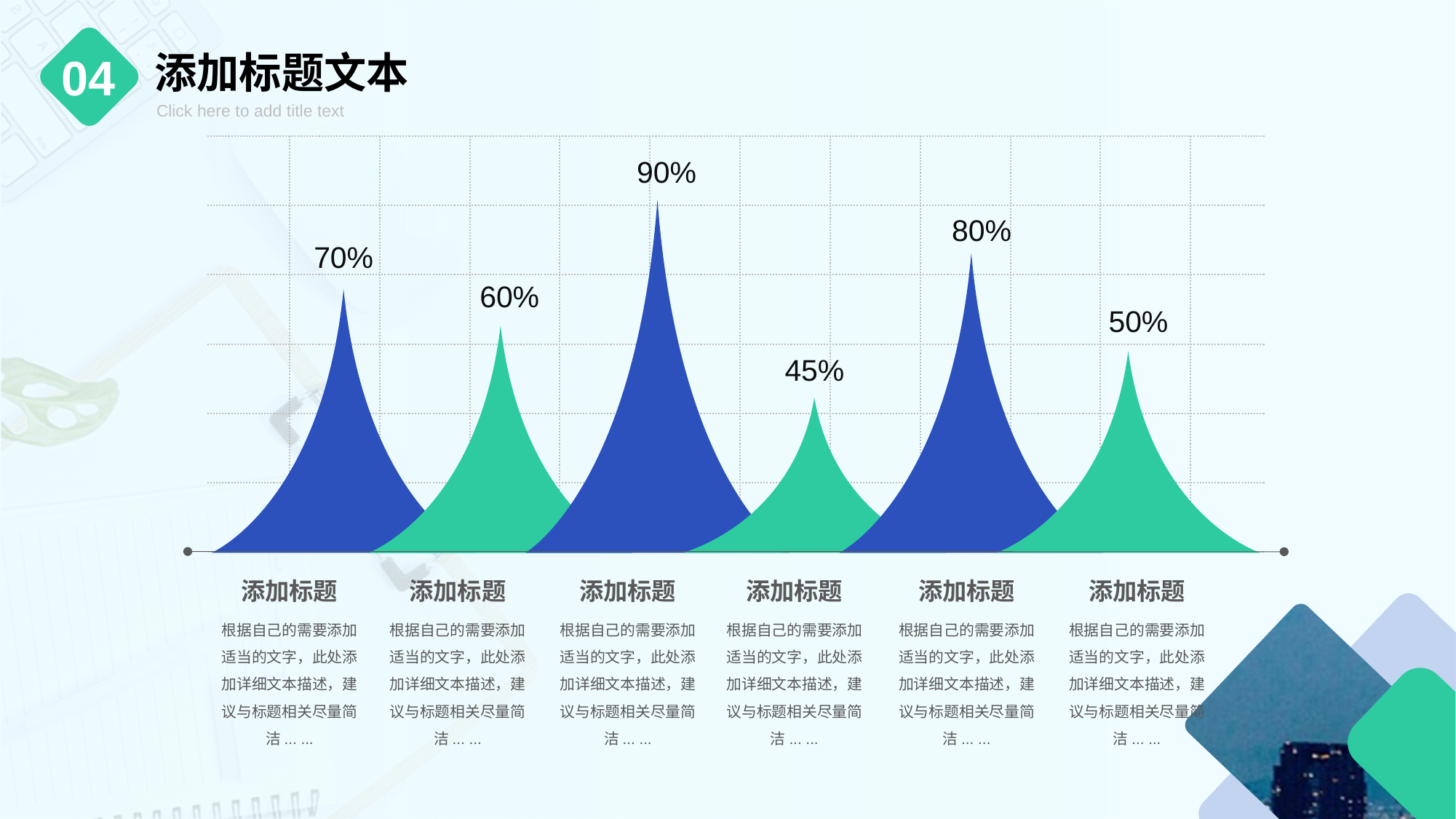

添加标题文本
04
Click here to add title text
90%

80%
70%

60%

50%

45%

添加标题
根据自己的需要添加适当的文字，此处添加详细文本描述，建议与标题相关尽量简洁... ...
添加标题
根据自己的需要添加适当的文字，此处添加详细文本描述，建议与标题相关尽量简洁... ...
添加标题
根据自己的需要添加适当的文字，此处添加详细文本描述，建议与标题相关尽量简洁... ...
添加标题
根据自己的需要添加适当的文字，此处添加详细文本描述，建议与标题相关尽量简洁... ...
添加标题
根据自己的需要添加适当的文字，此处添加详细文本描述，建议与标题相关尽量简洁... ...
添加标题
根据自己的需要添加适当的文字，此处添加详细文本描述，建议与标题相关尽量简洁... ...